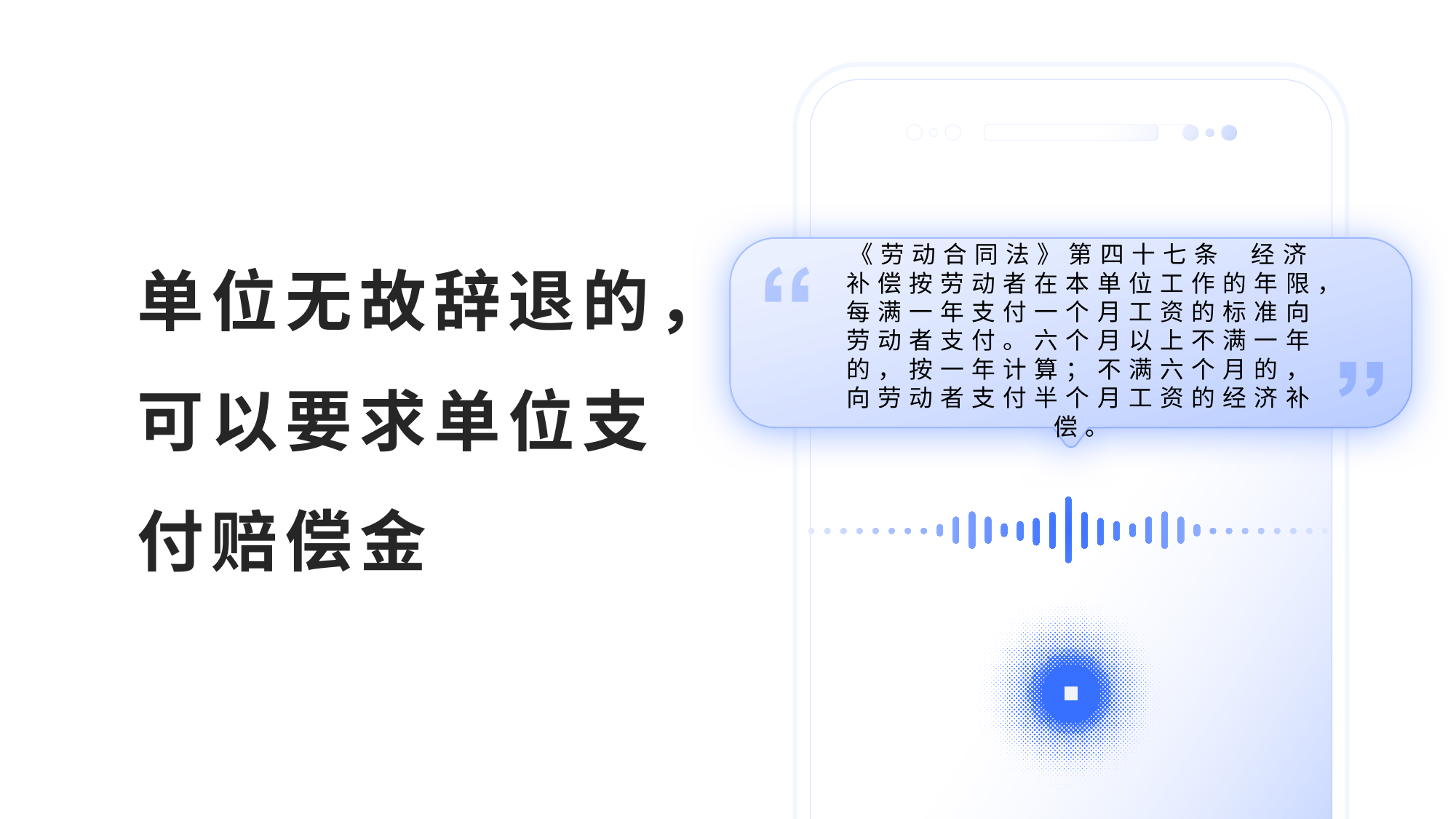

# 单位无故辞退的，可以要求单位支付赔偿金
《劳动合同法》第四十七条  经济补偿按劳动者在本单位工作的年限，每满一年支付一个月工资的标准向劳动者支付。六个月以上不满一年的，按一年计算；不满六个月的，向劳动者支付半个月工资的经济补偿。